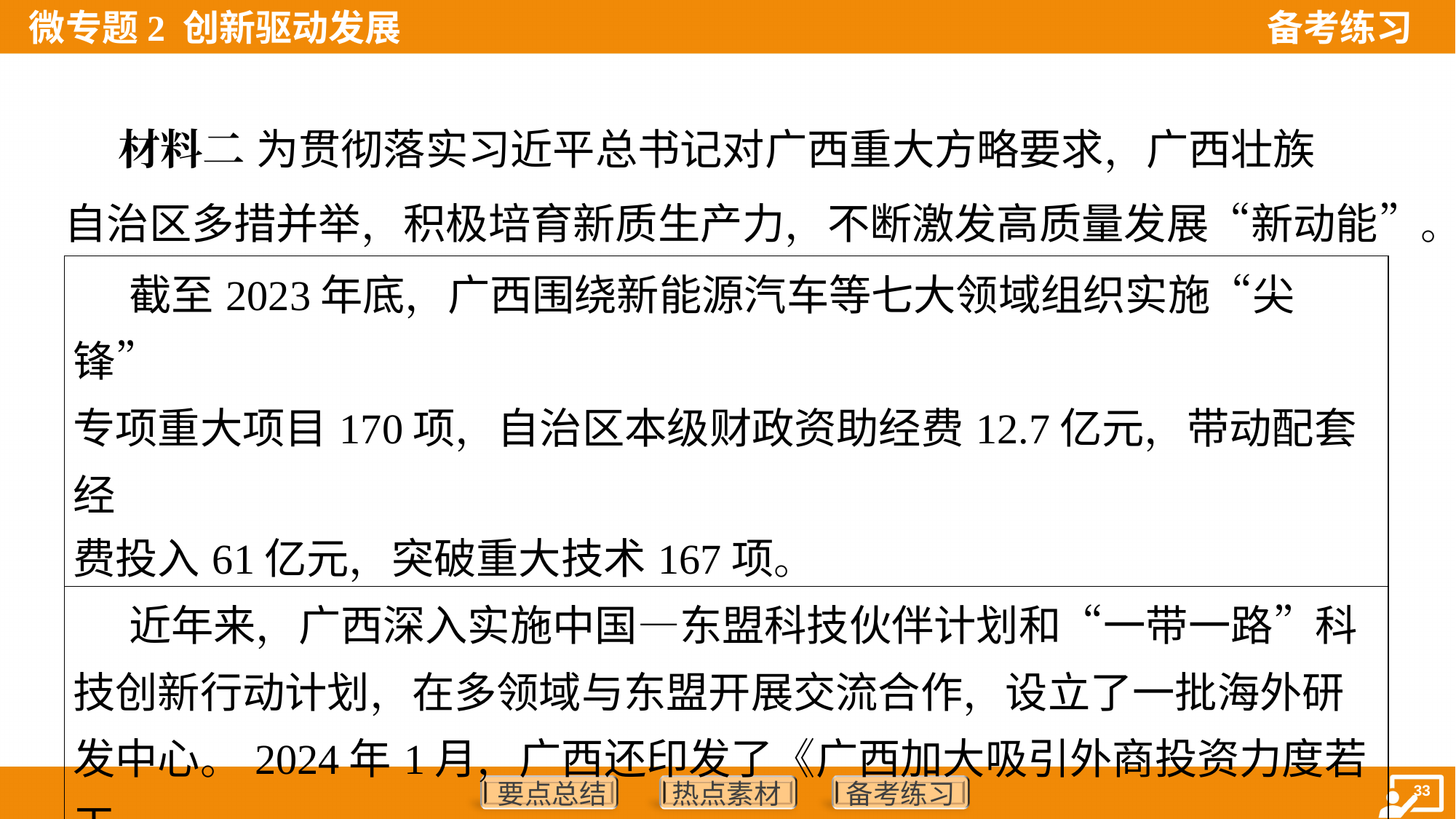

材料二 为贯彻落实习近平总书记对广西重大方略要求，广西壮族
自治区多措并举，积极培育新质生产力，不断激发高质量发展“新动能”。
| 截至2023年底，广西围绕新能源汽车等七大领域组织实施“尖锋” 专项重大项目170项，自治区本级财政资助经费12.7亿元，带动配套经 费投入61亿元，突破重大技术167项。 |
| --- |
| 近年来，广西深入实施中国—东盟科技伙伴计划和“一带一路”科 技创新行动计划，在多领域与东盟开展交流合作，设立了一批海外研 发中心。2024年1月，广西还印发了《广西加大吸引外商投资力度若干 措施》。 |